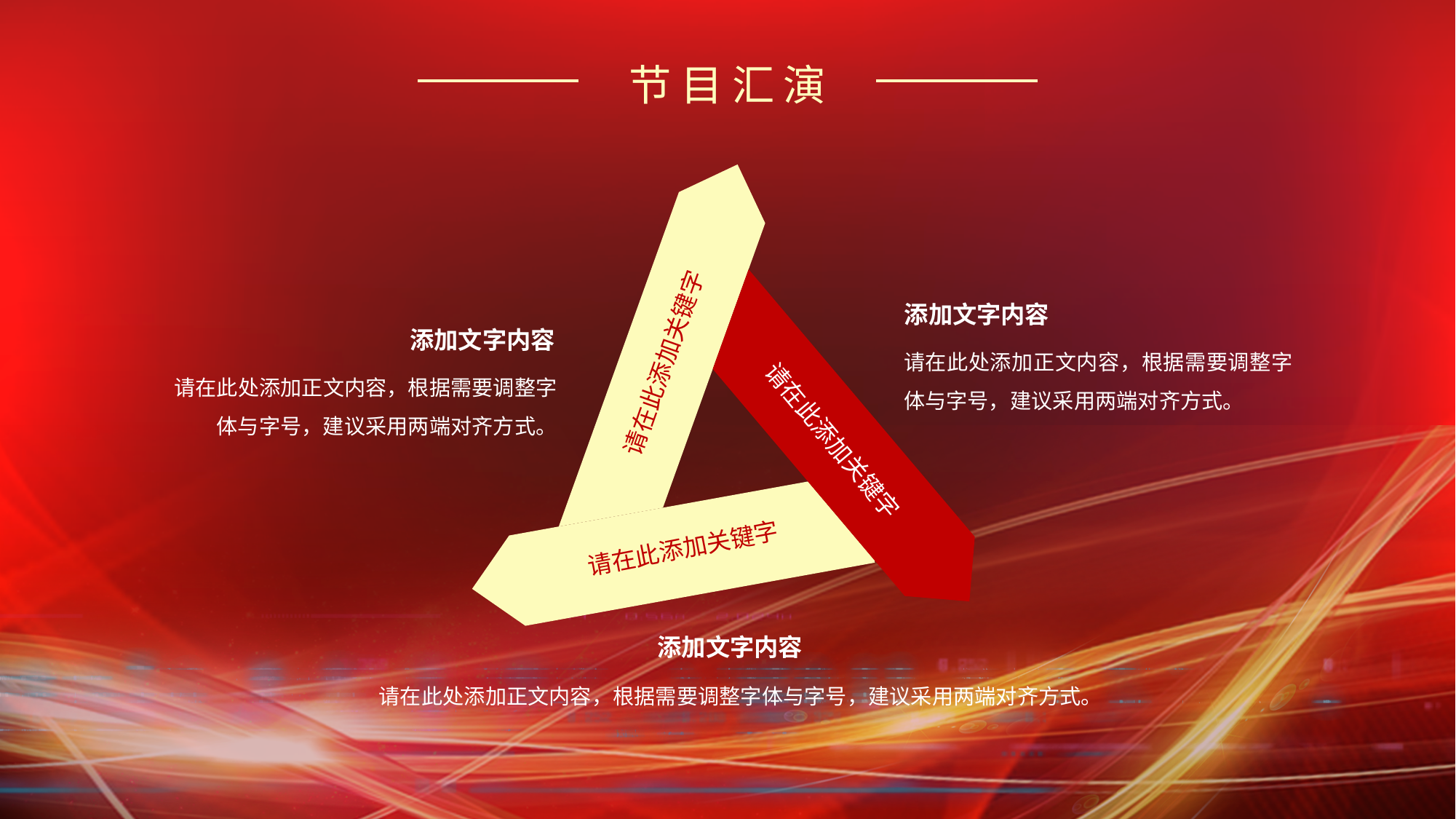

节目汇演

请在此添加关键字

请在此添加关键字
添加文字内容
请在此处添加正文内容，根据需要调整字体与字号，建议采用两端对齐方式。
添加文字内容
请在此处添加正文内容，根据需要调整字体与字号，建议采用两端对齐方式。

请在此添加关键字
添加文字内容
请在此处添加正文内容，根据需要调整字体与字号，建议采用两端对齐方式。